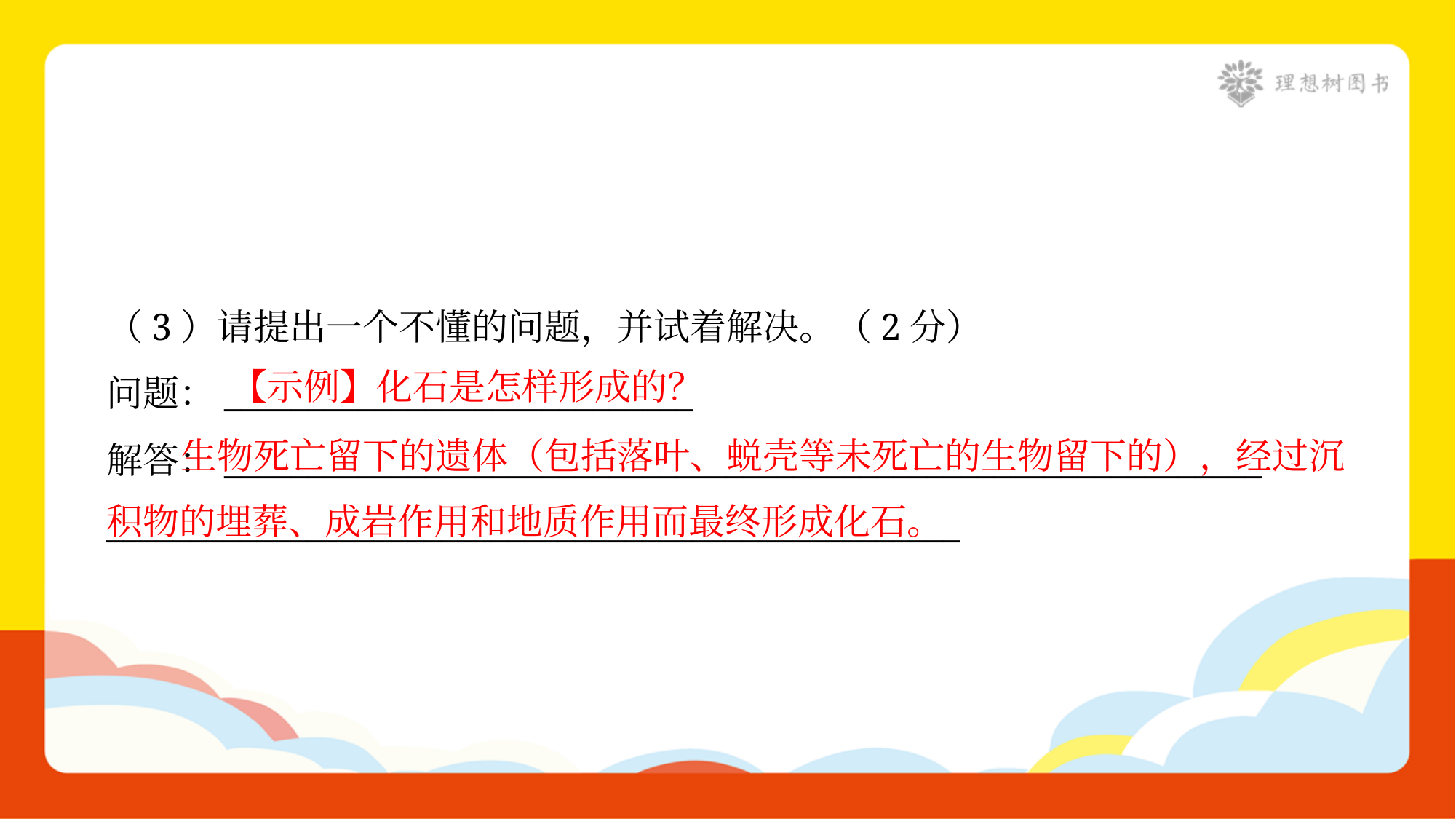

（3）请提出一个不懂的问题，并试着解决。（2分）
问题：____________________________
解答：______________________________________________________________
___________________________________________________
【示例】化石是怎样形成的？
       生物死亡留下的遗体（包括落叶、蜕壳等未死亡的生物留下的），经过沉积物的埋葬、成岩作用和地质作用而最终形成化石。